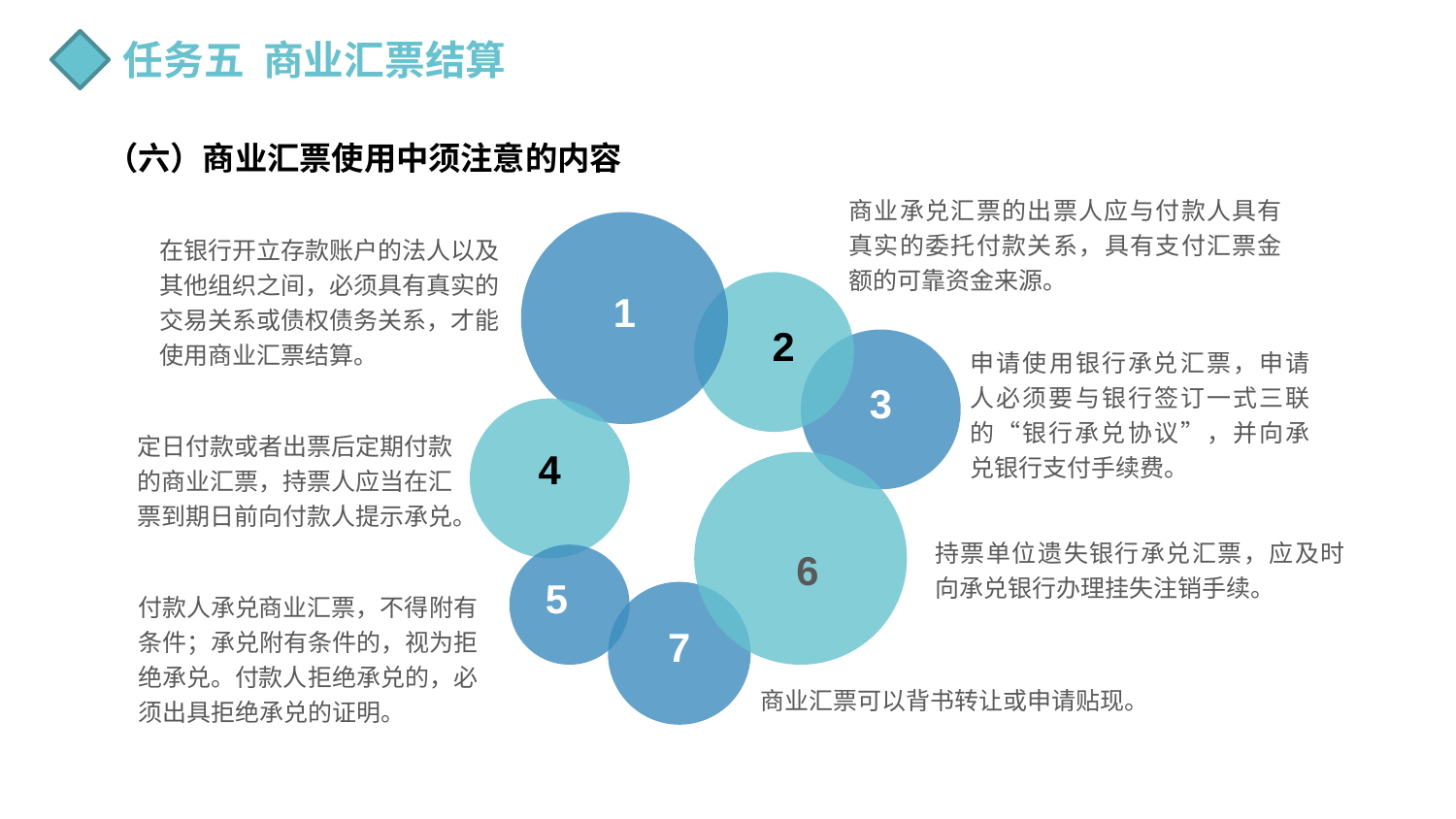

任务五  商业汇票结算

（六）商业汇票使用中须注意的内容
商业承兑汇票的出票人应与付款人具有真实的委托付款关系，具有支付汇票金额的可靠资金来源。

在银行开立存款账户的法人以及其他组织之间，必须具有真实的交易关系或债权债务关系，才能使用商业汇票结算。
1

2

申请使用银行承兑汇票，申请人必须要与银行签订一式三联的“银行承兑协议”，并向承兑银行支付手续费。
3

定日付款或者出票后定期付款的商业汇票，持票人应当在汇票到期日前向付款人提示承兑。
4

持票单位遗失银行承兑汇票，应及时向承兑银行办理挂失注销手续。
6

5
付款人承兑商业汇票，不得附有条件；承兑附有条件的，视为拒绝承兑。付款人拒绝承兑的，必须出具拒绝承兑的证明。

7
商业汇票可以背书转让或申请贴现。